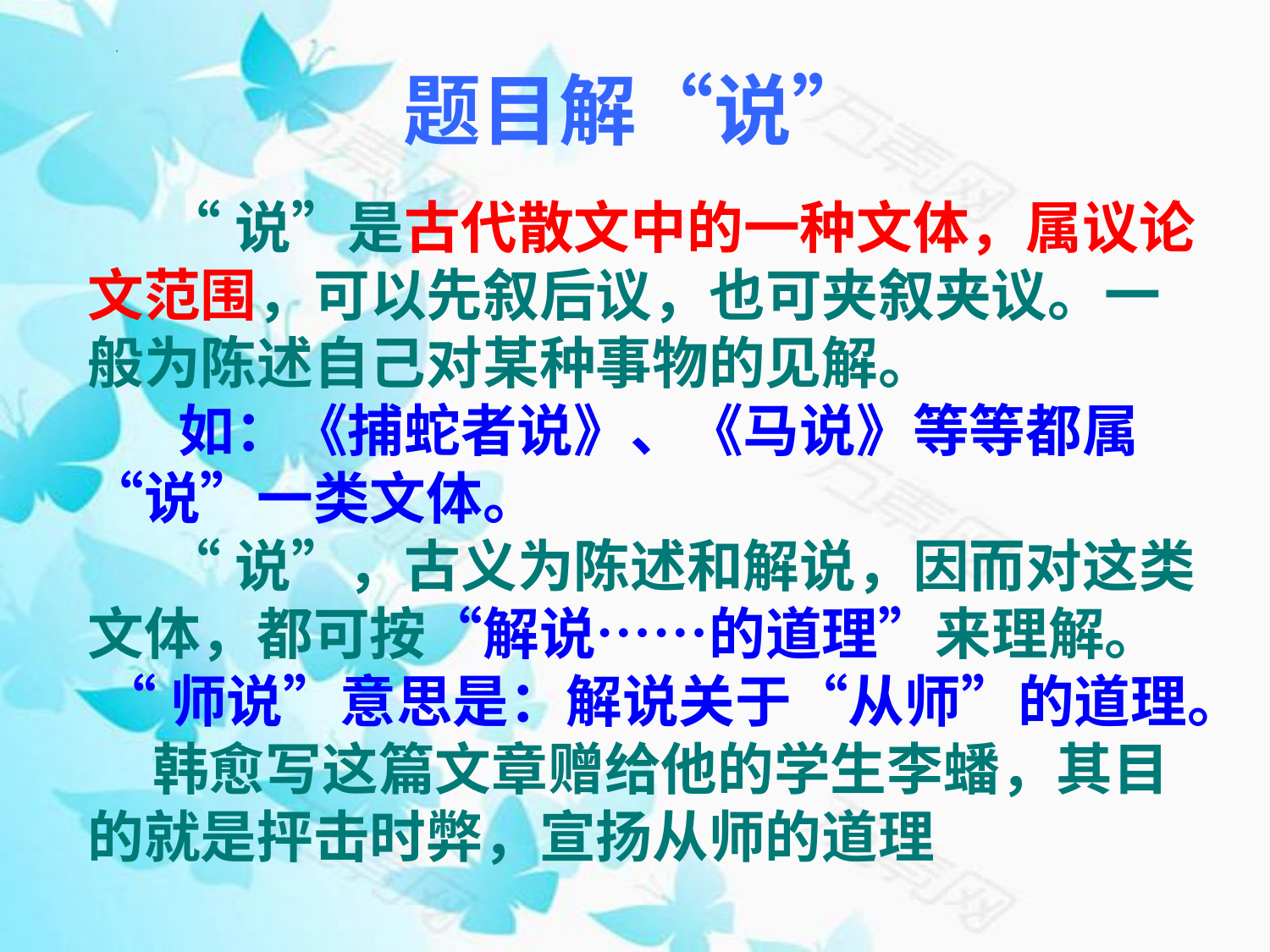

# 题目解“说”
      “说”是古代散文中的一种文体，属议论文范围，可以先叙后议，也可夹叙夹议。一般为陈述自己对某种事物的见解。
      如：《捕蛇者说》、《马说》等等都属“说”一类文体。
      “说”，古义为陈述和解说，因而对这类文体，都可按“解说……的道理”来理解。
 “师说”意思是：解说关于“从师”的道理。
    韩愈写这篇文章赠给他的学生李蟠，其目的就是抨击时弊，宣扬从师的道理